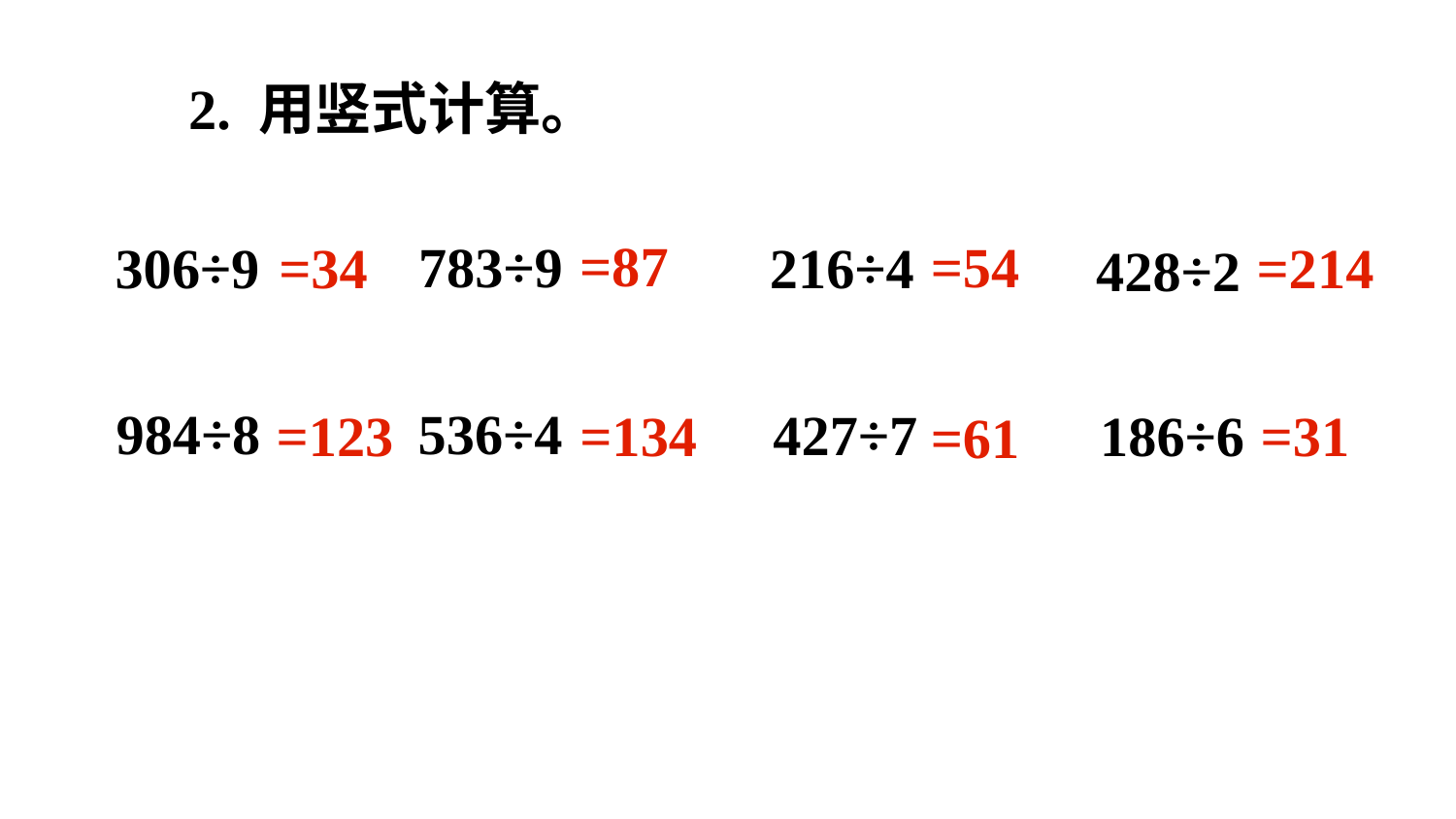

2. 用竖式计算。
=87
783÷9
=54
=34
306÷9
216÷4
=214
428÷2
536÷4
984÷8
427÷7
=123
=134
186÷6
=31
=61